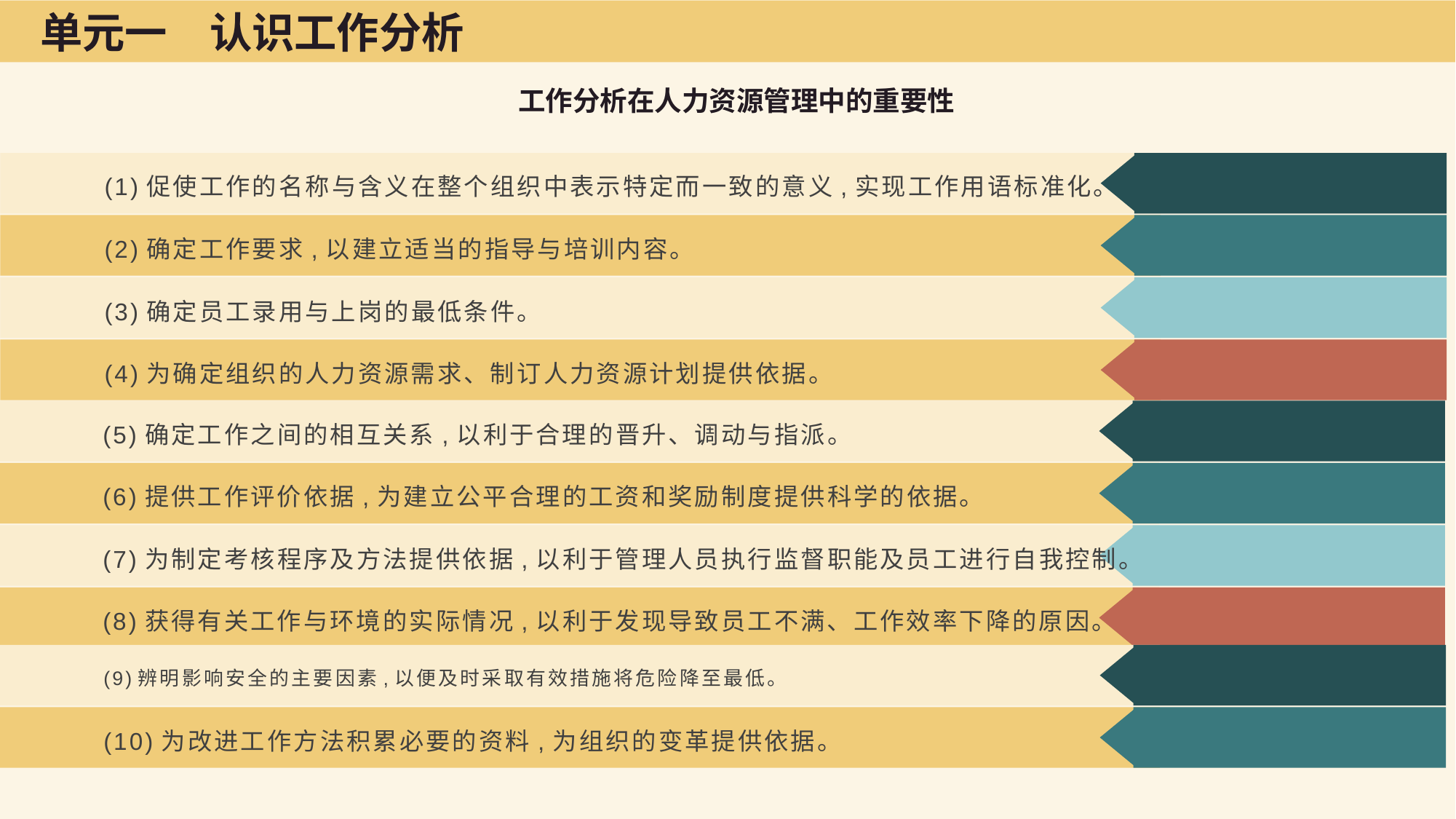

单元一　认识工作分析
工作分析在人力资源管理中的重要性

(1)促使工作的名称与含义在整个组织中表示特定而一致的意义,实现工作用语标准化。

(2)确定工作要求,以建立适当的指导与培训内容。

(3)确定员工录用与上岗的最低条件。

(4)为确定组织的人力资源需求、制订人力资源计划提供依据。

(5)确定工作之间的相互关系,以利于合理的晋升、调动与指派。

(6)提供工作评价依据,为建立公平合理的工资和奖励制度提供科学的依据。

(7)为制定考核程序及方法提供依据,以利于管理人员执行监督职能及员工进行自我控制。

(8)获得有关工作与环境的实际情况,以利于发现导致员工不满、工作效率下降的原因。

(9)辨明影响安全的主要因素,以便及时采取有效措施将危险降至最低。

(10)为改进工作方法积累必要的资料,为组织的变革提供依据。